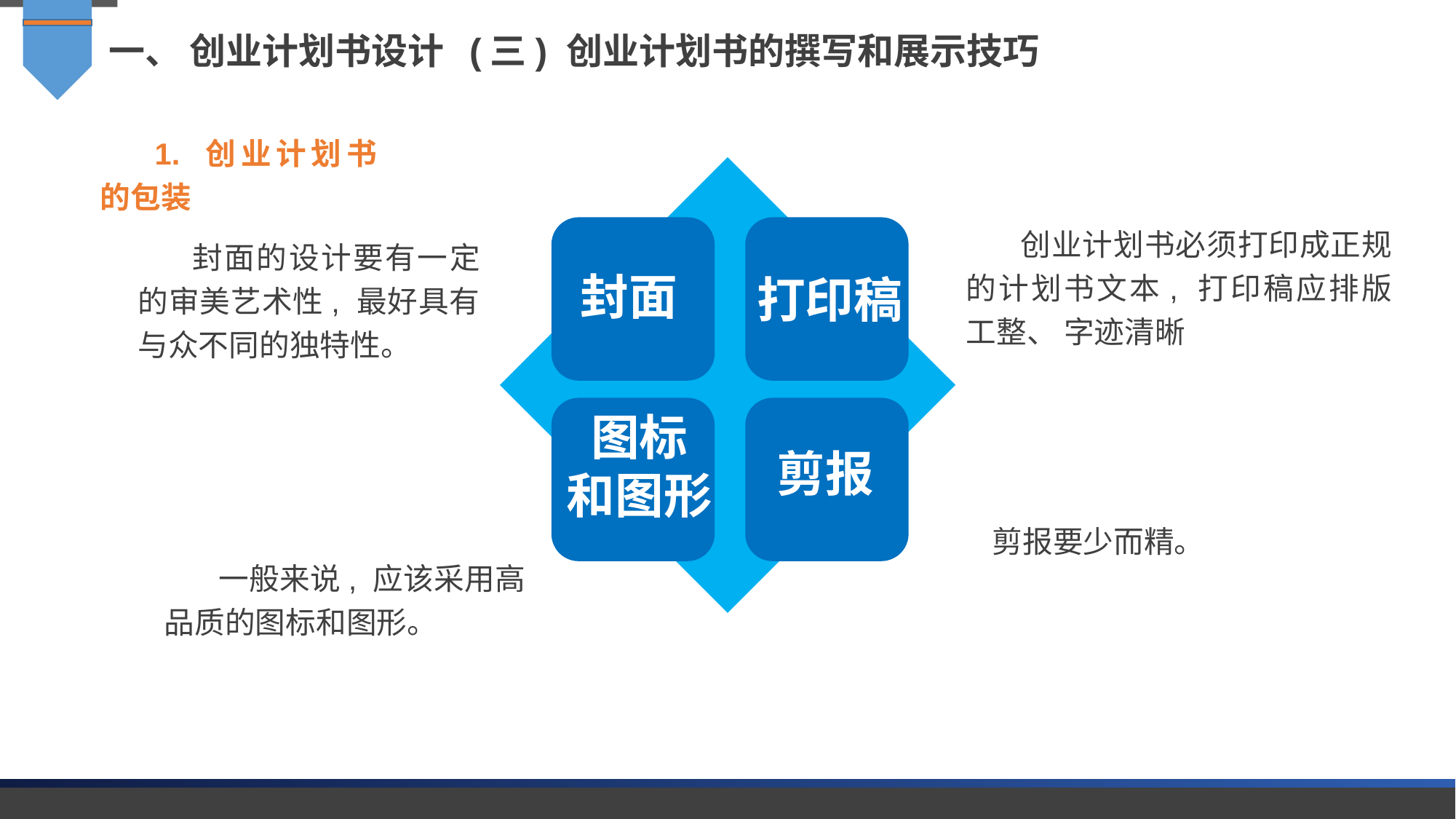

一、 创业计划书设计  (三) 创业计划书的撰写和展示技巧
1. 创业计划书的包装

创业计划书必须打印成正规的计划书文本, 打印稿应排版工整、 字迹清晰

封面的设计要有一定的审美艺术性, 最好具有与众不同的独特性。
封面
打印稿

图标
和图形
剪报
剪报要少而精。
一般来说, 应该采用高品质的图标和图形。